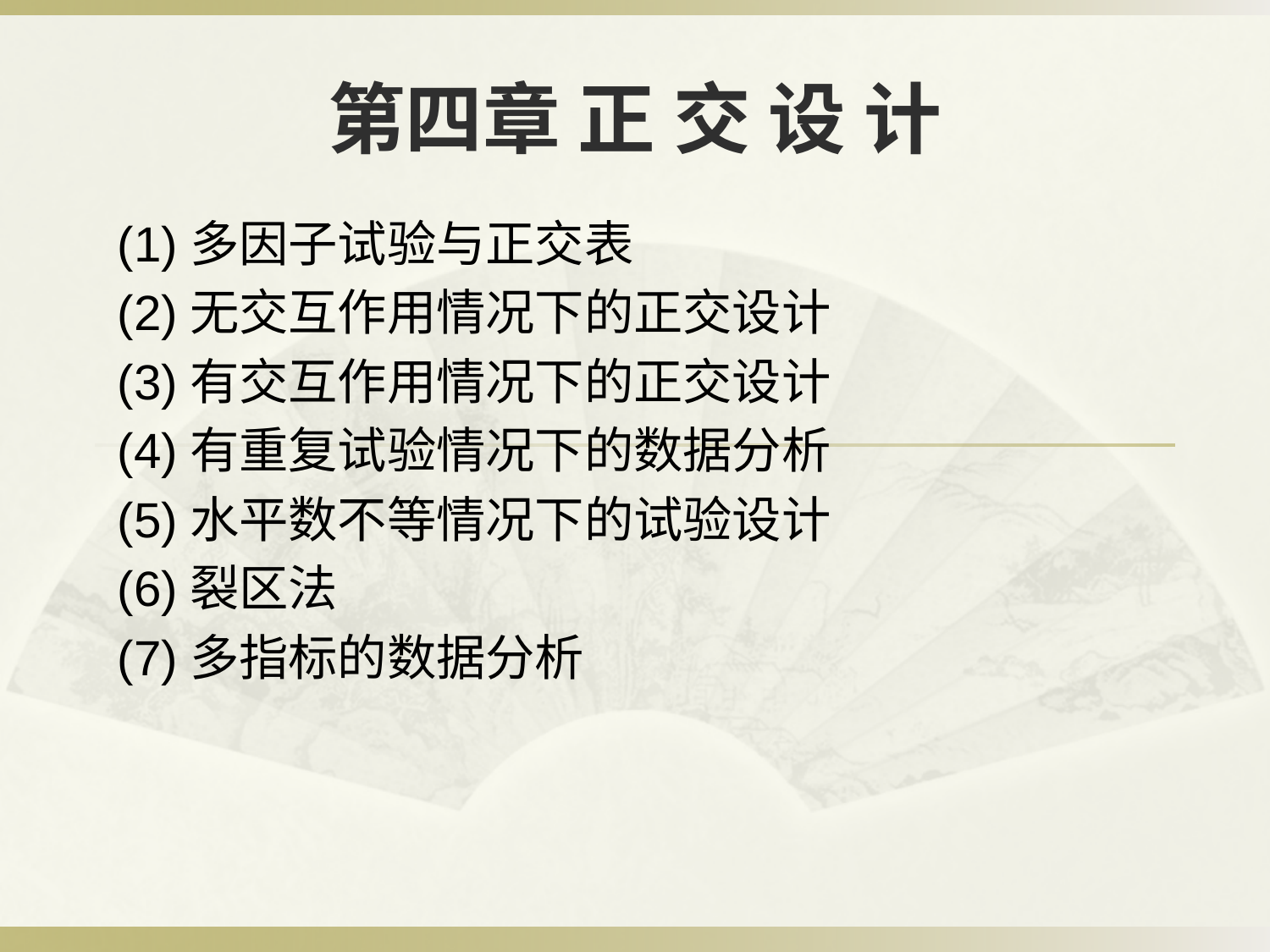

# 第四章 正 交 设 计
(1)多因子试验与正交表
(2)无交互作用情况下的正交设计
(3)有交互作用情况下的正交设计
(4)有重复试验情况下的数据分析
(5)水平数不等情况下的试验设计
(6)裂区法
(7)多指标的数据分析